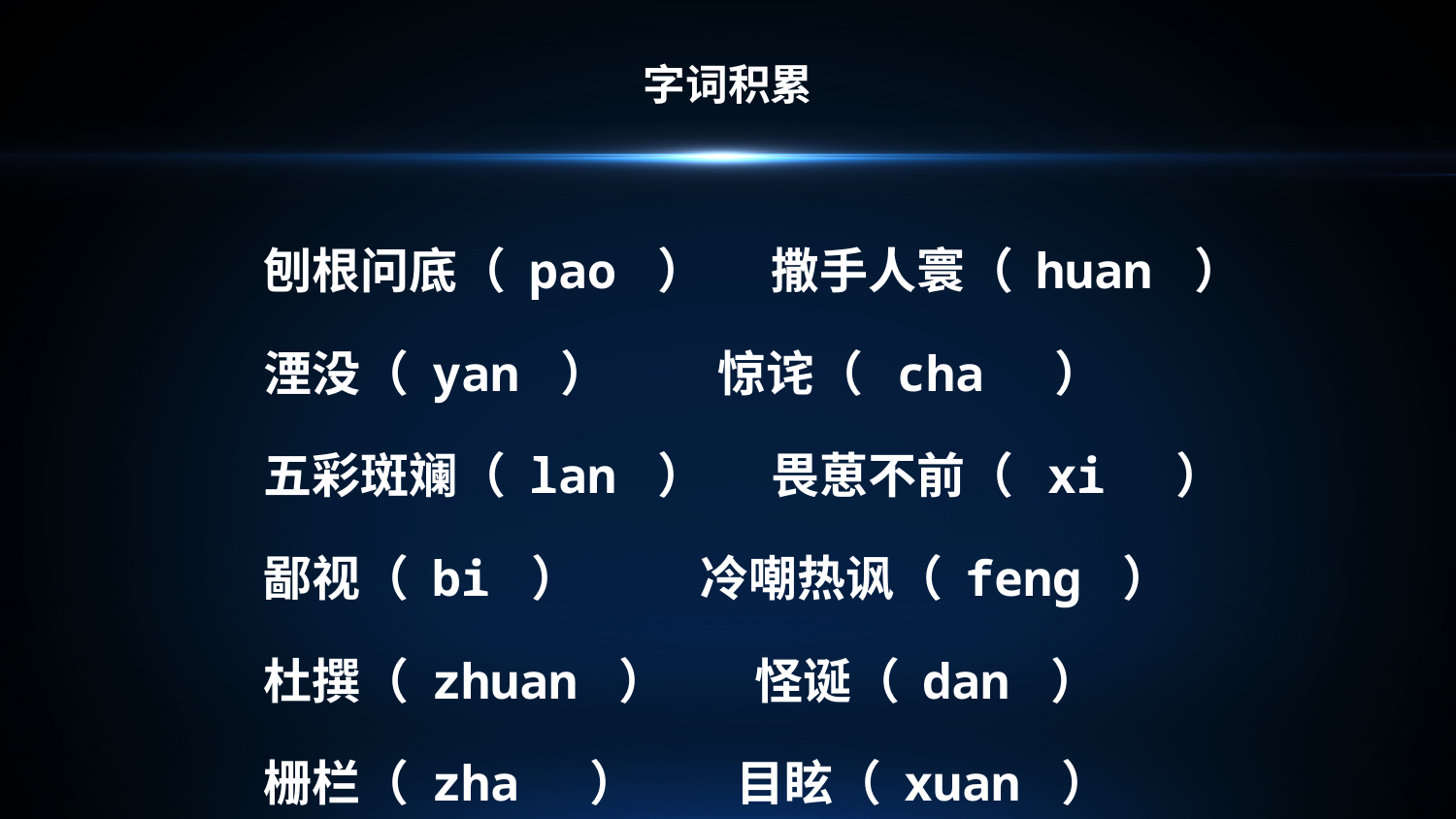

字词积累
刨根问底（ pao ）      撒手人寰（ huan ）
湮没（ yan ）          惊诧（  cha  ）
五彩斑斓（ lan ）      畏葸不前（  xi  ）
鄙视（ bi ）           冷嘲热讽（ feng ）
杜撰（ zhuan ）        怪诞（ dan ）
栅栏（ zha  ）         目眩（ xuan ）